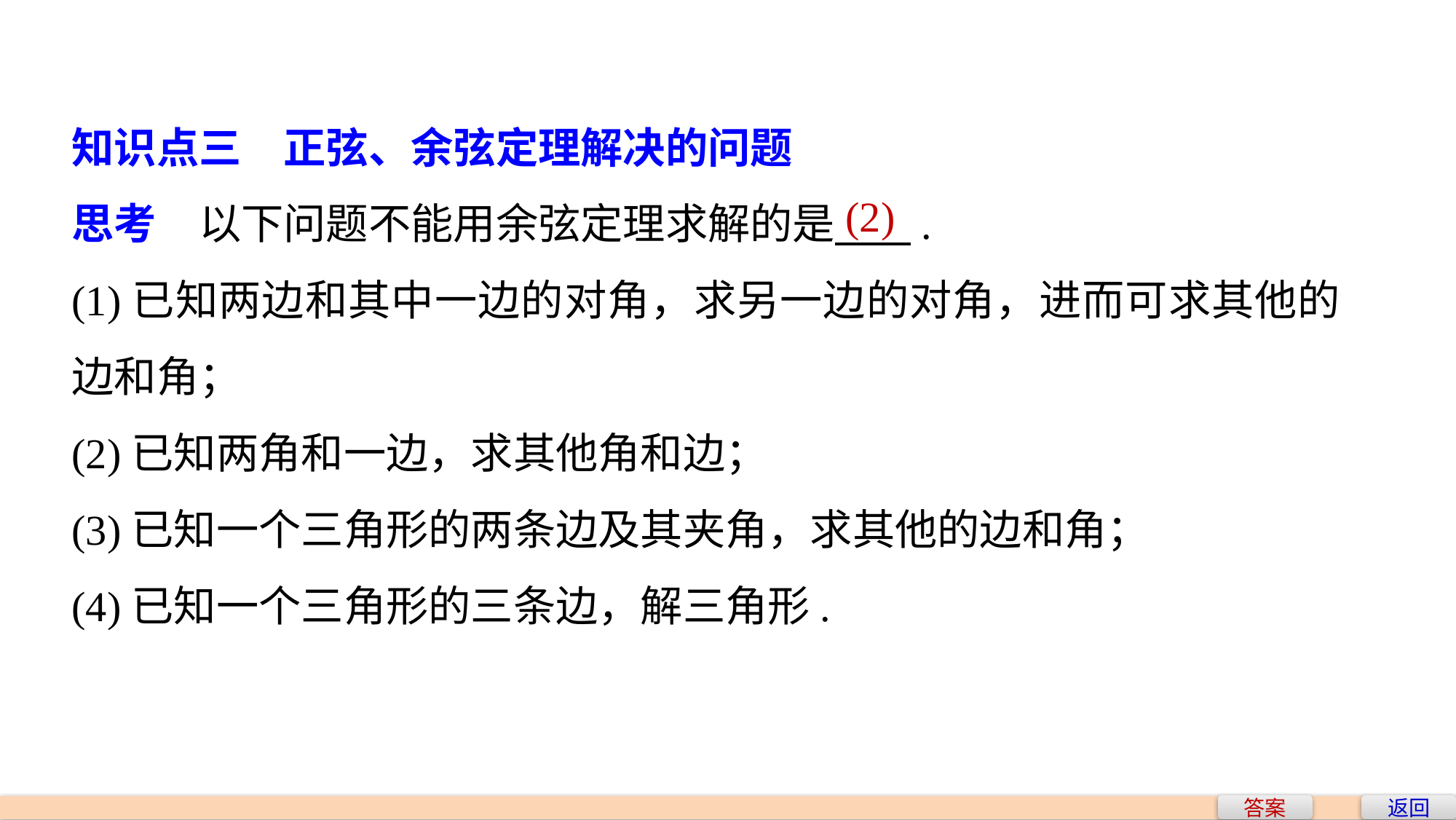

知识点三　正弦、余弦定理解决的问题
思考　以下问题不能用余弦定理求解的是        .
(1)已知两边和其中一边的对角，求另一边的对角，进而可求其他的边和角；
(2)已知两角和一边，求其他角和边；
(3)已知一个三角形的两条边及其夹角，求其他的边和角；
(4)已知一个三角形的三条边，解三角形.
(2)
答案
返回